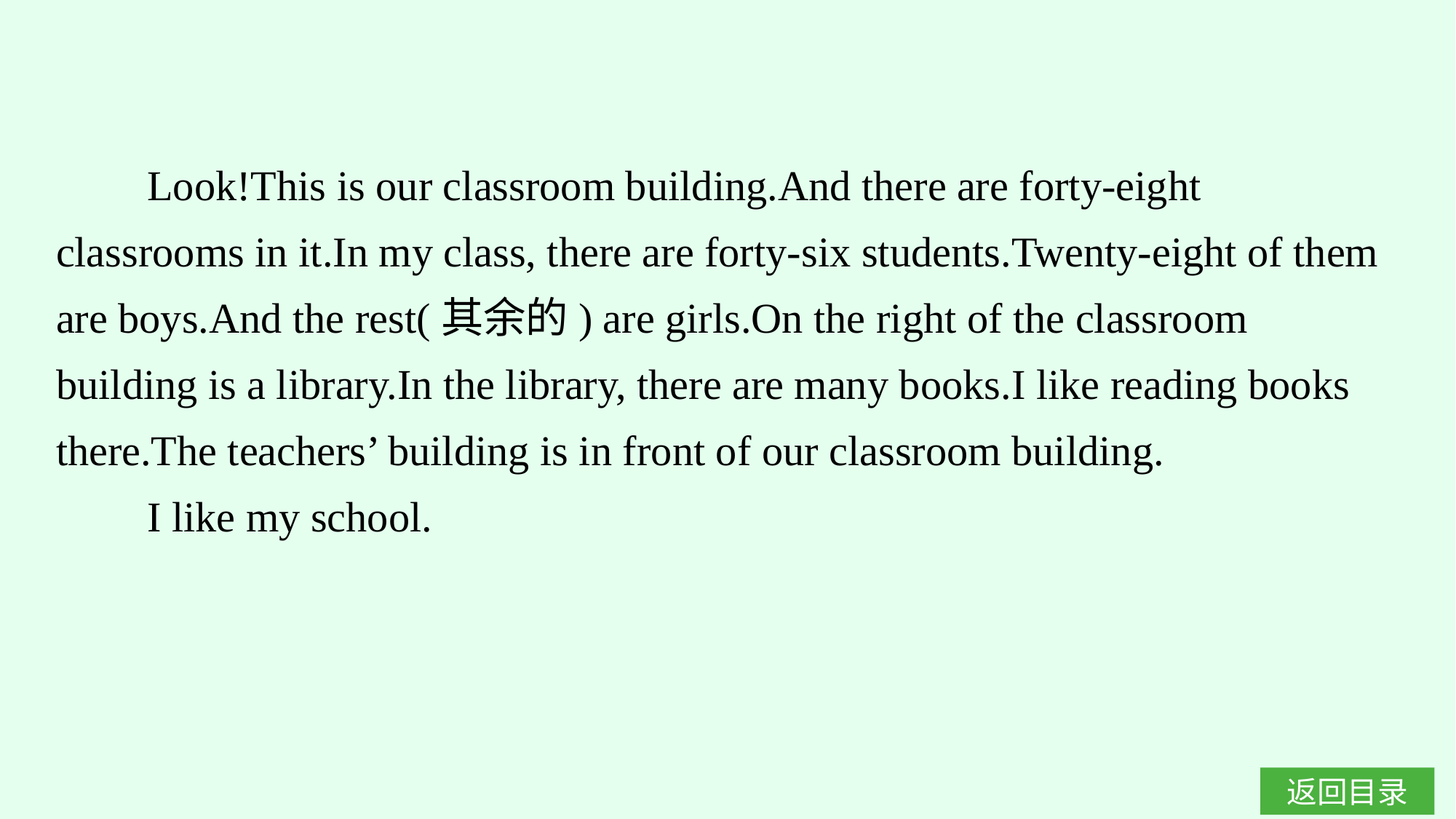

Look!This is our classroom building.And there are forty-eight classrooms in it.In my class, there are forty-six students.Twenty-eight of them are boys.And the rest(其余的) are girls.On the right of the classroom building is a library.In the library, there are many books.I like reading books there.The teachers’ building is in front of our classroom building.
I like my school.